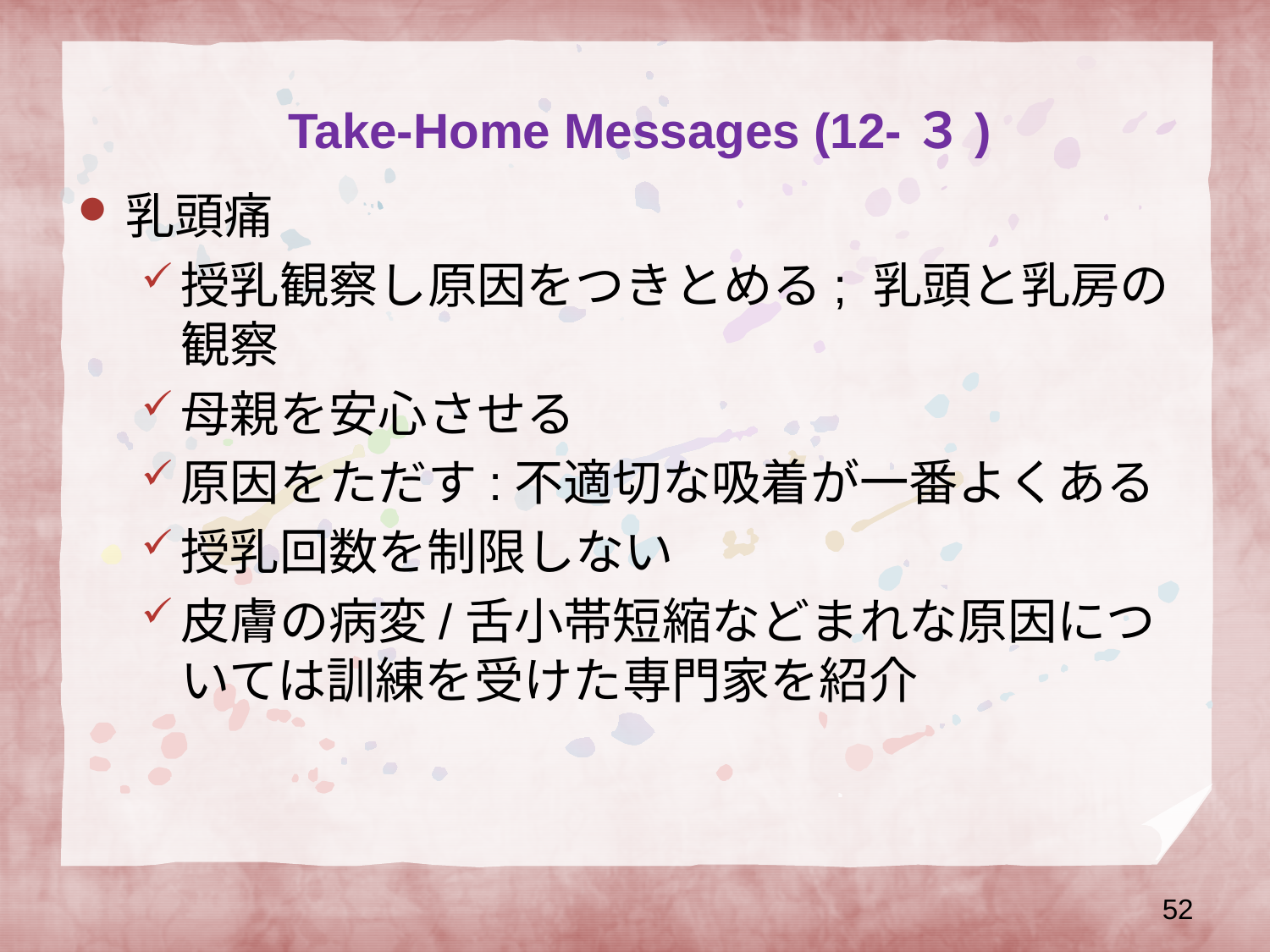

# Take-Home Messages (12-３)
乳頭痛
授乳観察し原因をつきとめる; 乳頭と乳房の観察
母親を安心させる
原因をただす:不適切な吸着が一番よくある
授乳回数を制限しない
皮膚の病変/舌小帯短縮などまれな原因については訓練を受けた専門家を紹介

52